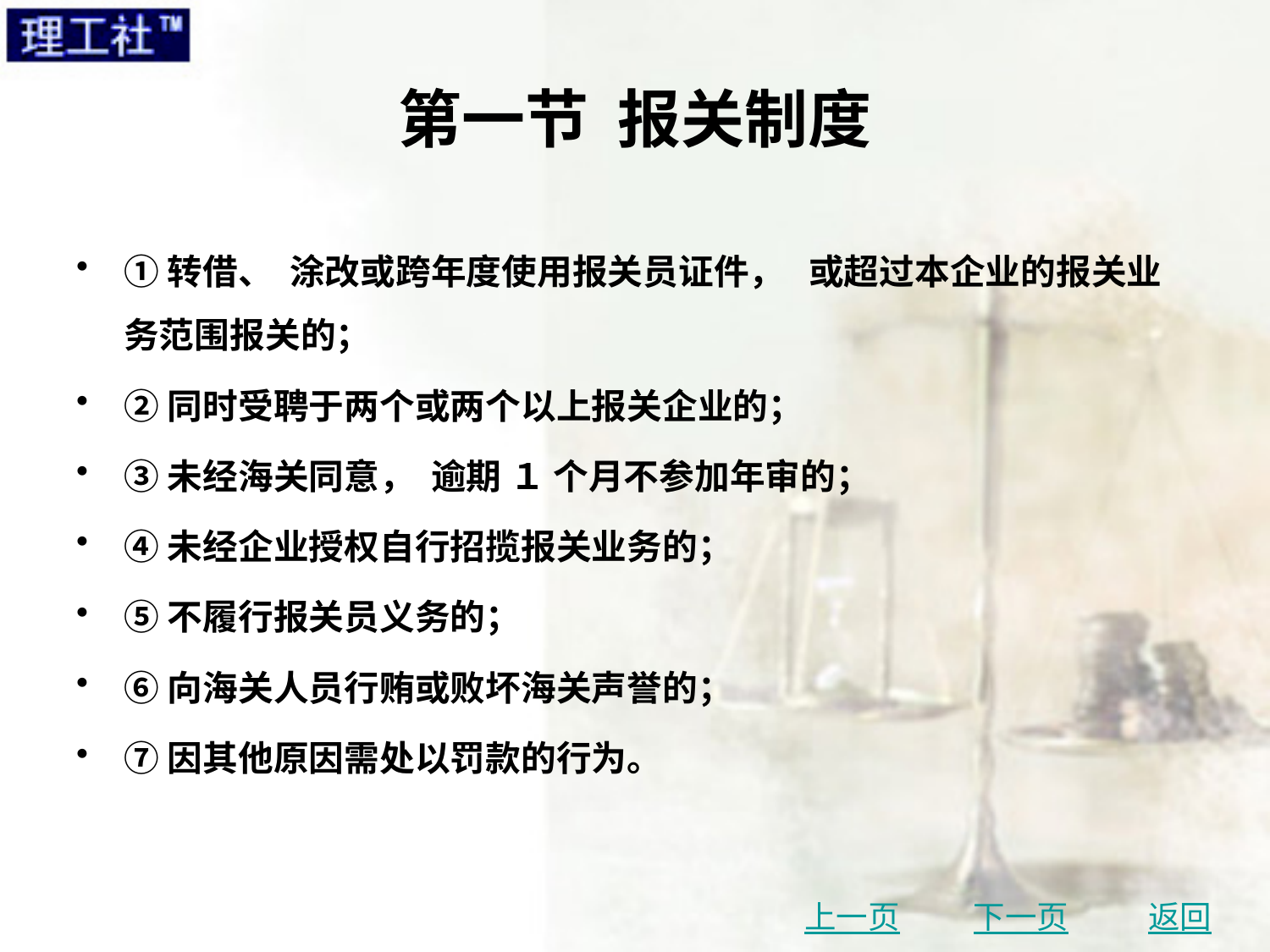

# 第一节  报关制度
①转借、  涂改或跨年度使用报关员证件，   或超过本企业的报关业务范围报关的；
②同时受聘于两个或两个以上报关企业的；
③未经海关同意，  逾期 １ 个月不参加年审的；
④未经企业授权自行招揽报关业务的；
⑤不履行报关员义务的；
⑥向海关人员行贿或败坏海关声誉的；
⑦因其他原因需处以罚款的行为。

上一页
下一页
返回